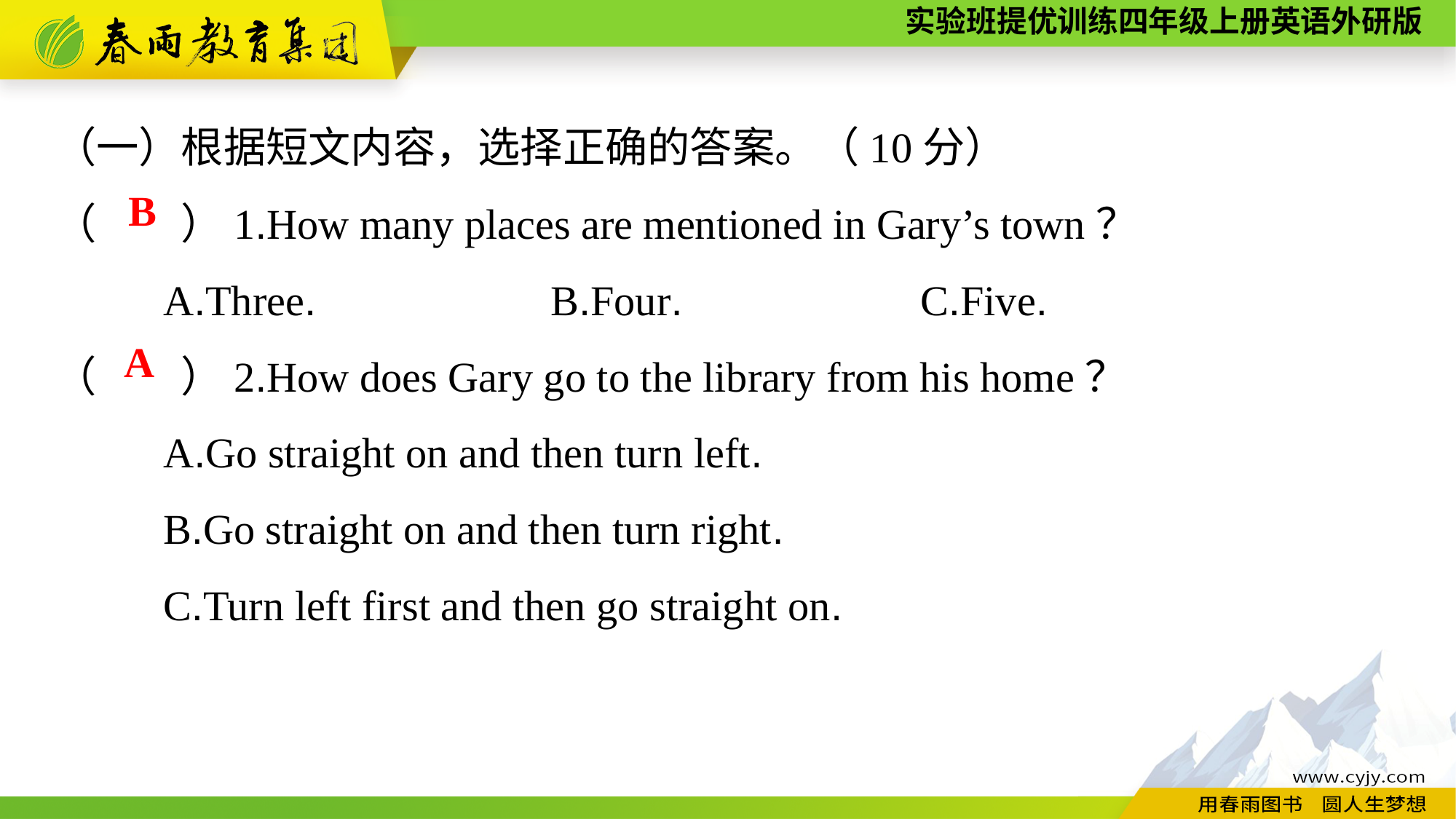

（一）根据短文内容，选择正确的答案。（10分）
（　　）1.How many places are mentioned in Gary’s town？
	A.Three.	                B.Four.	                    C.Five.
（　　）2.How does Gary go to the library from his home？
	A.Go straight on and then turn left.
	B.Go straight on and then turn right.
	C.Turn left first and then go straight on.
B
A